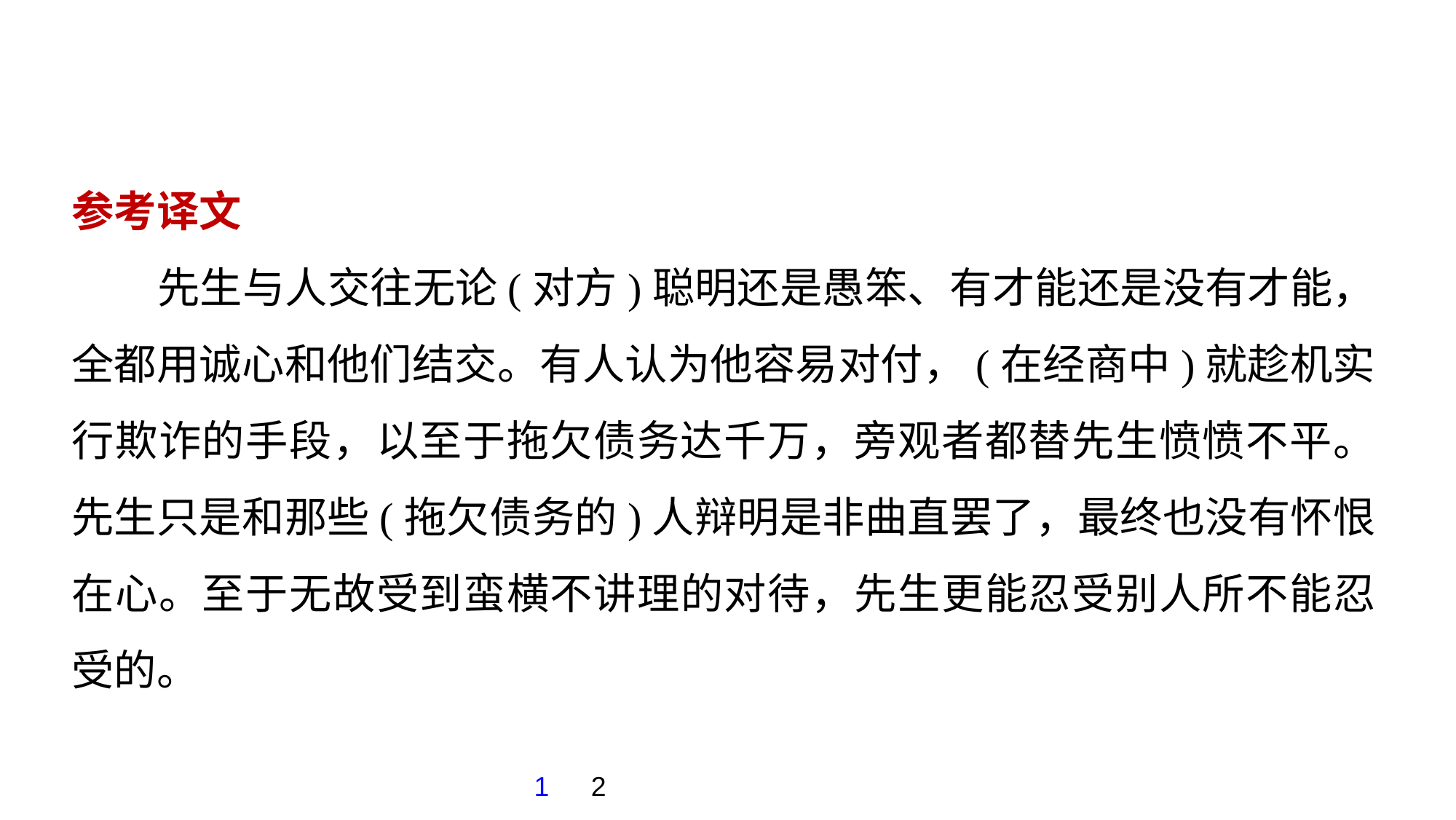

参考译文
先生与人交往无论(对方)聪明还是愚笨、有才能还是没有才能，全都用诚心和他们结交。有人认为他容易对付，(在经商中)就趁机实行欺诈的手段，以至于拖欠债务达千万，旁观者都替先生愤愤不平。先生只是和那些(拖欠债务的)人辩明是非曲直罢了，最终也没有怀恨在心。至于无故受到蛮横不讲理的对待，先生更能忍受别人所不能忍受的。
1
2